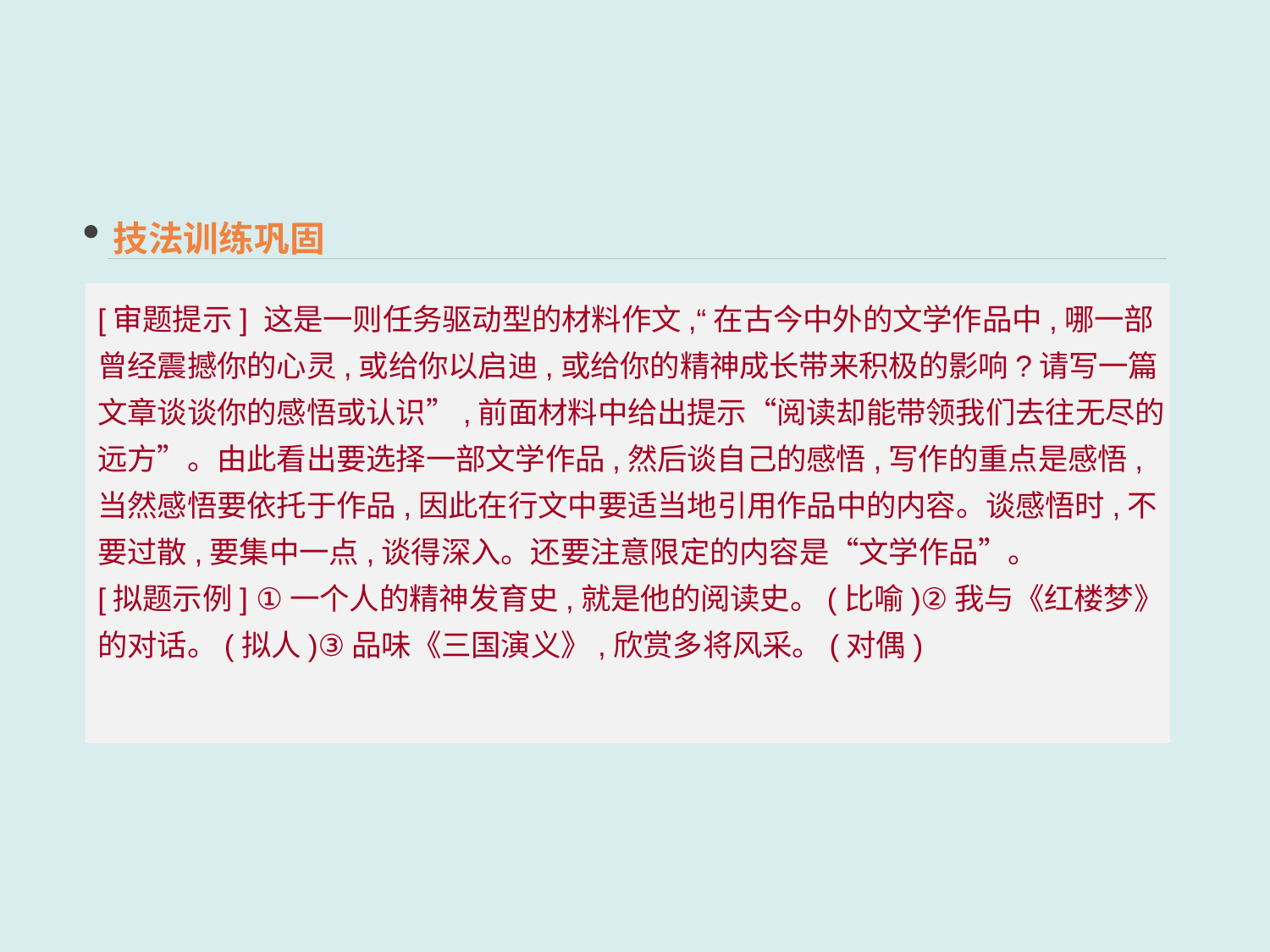

技法训练巩固

[审题提示] 这是一则任务驱动型的材料作文,“在古今中外的文学作品中,哪一部曾经震撼你的心灵,或给你以启迪,或给你的精神成长带来积极的影响?请写一篇文章谈谈你的感悟或认识”,前面材料中给出提示“阅读却能带领我们去往无尽的远方”。由此看出要选择一部文学作品,然后谈自己的感悟,写作的重点是感悟,当然感悟要依托于作品,因此在行文中要适当地引用作品中的内容。谈感悟时,不要过散,要集中一点,谈得深入。还要注意限定的内容是“文学作品”。
[拟题示例] ①一个人的精神发育史,就是他的阅读史。(比喻)②我与《红楼梦》的对话。(拟人)③品味《三国演义》,欣赏多将风采。(对偶)